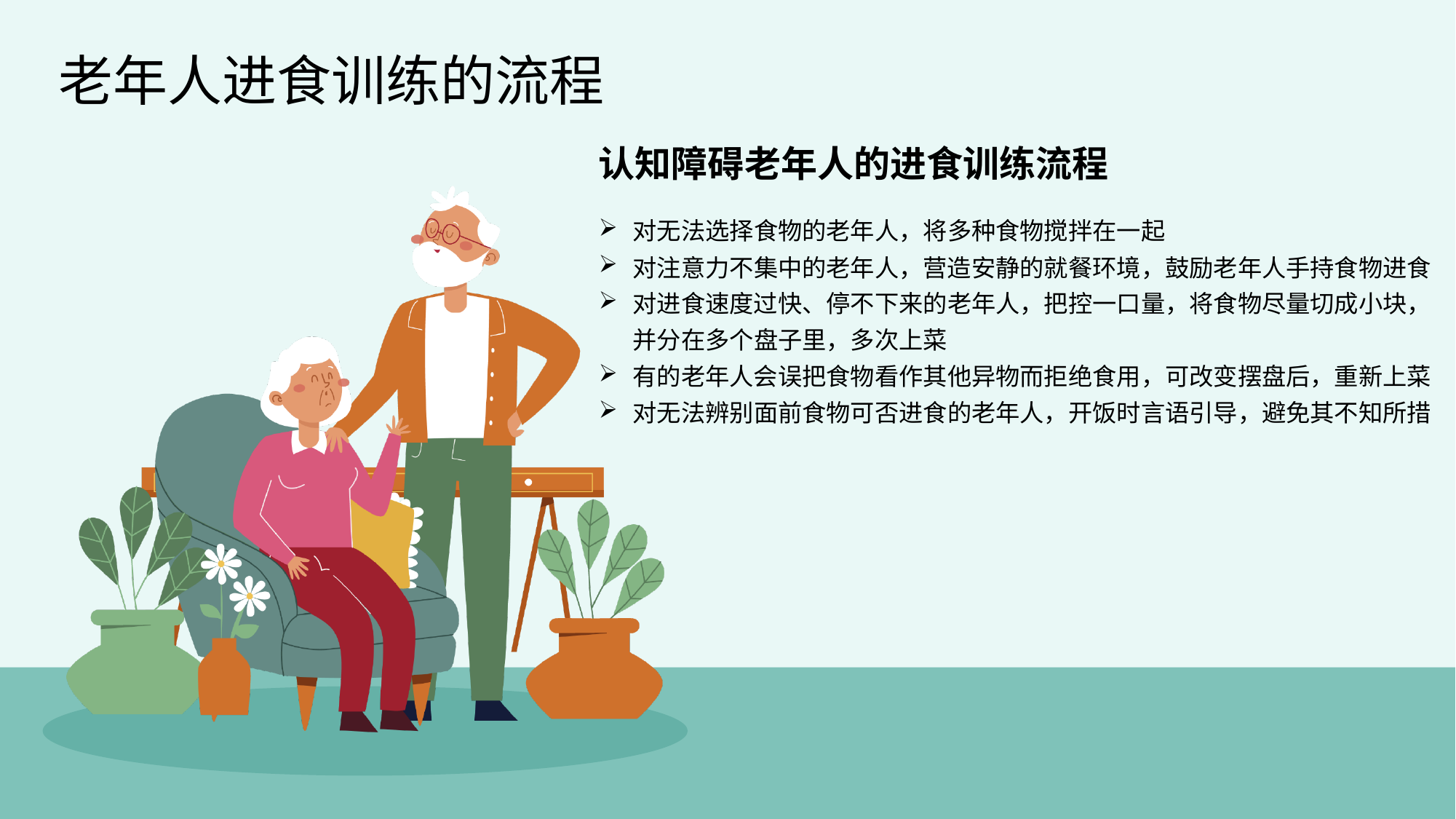

老年人进食训练的流程
认知障碍老年人的进食训练流程
对无法选择食物的老年人，将多种食物搅拌在一起
对注意力不集中的老年人，营造安静的就餐环境，鼓励老年人手持食物进食
对进食速度过快、停不下来的老年人，把控一口量，将食物尽量切成小块，并分在多个盘子里，多次上菜
有的老年人会误把食物看作其他异物而拒绝食用，可改变摆盘后，重新上菜
对无法辨别面前食物可否进食的老年人，开饭时言语引导，避免其不知所措